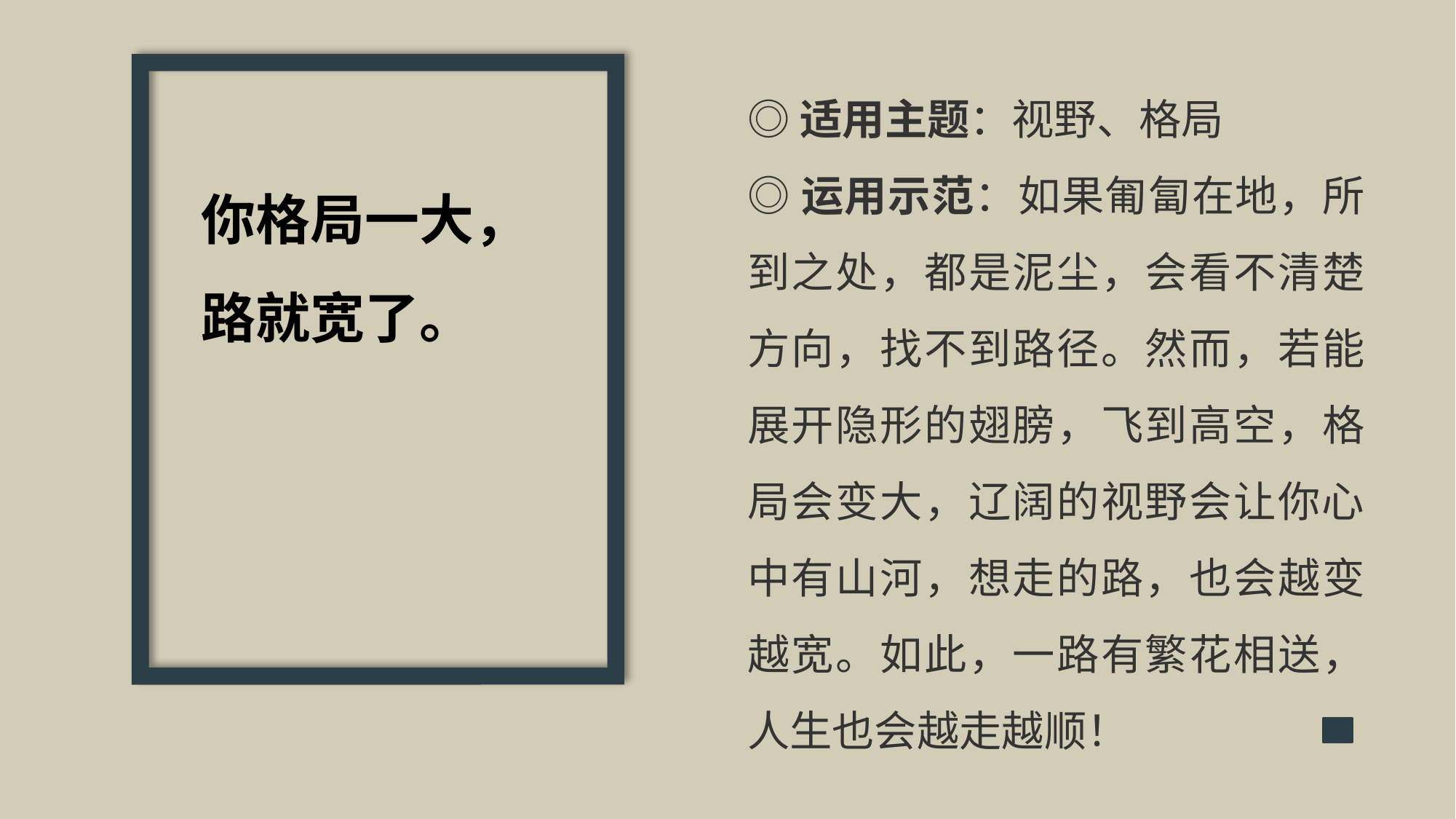

◎适用主题：视野、格局
◎运用示范：如果匍匐在地，所到之处，都是泥尘，会看不清楚方向，找不到路径。然而，若能展开隐形的翅膀，飞到高空，格局会变大，辽阔的视野会让你心中有山河，想走的路，也会越变越宽。如此，一路有繁花相送，人生也会越走越顺！

你格局一大，
路就宽了。